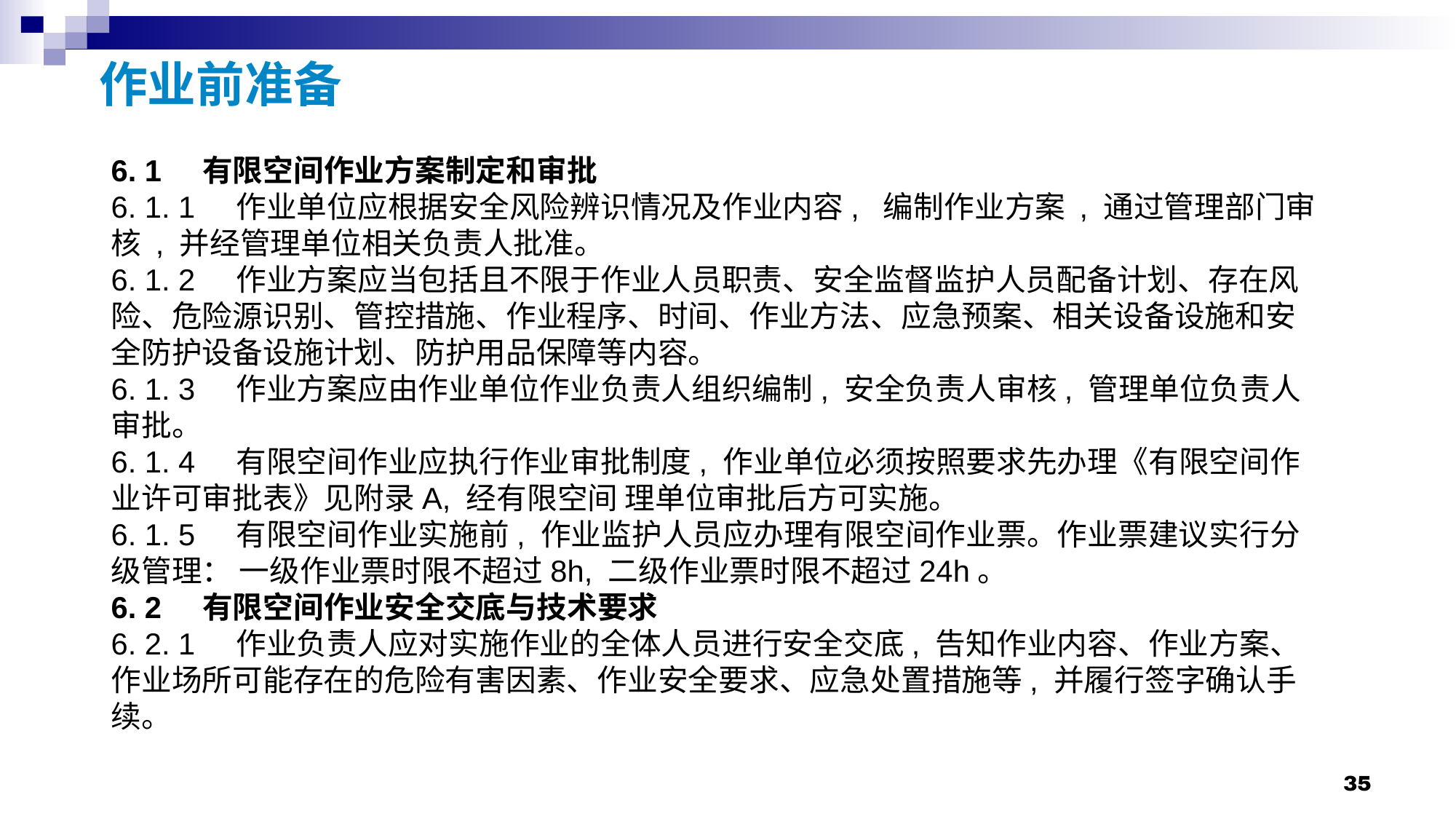

# 作业前准备
6. 1    有限空间作业方案制定和审批
6. 1. 1    作业单位应根据安全风险辨识情况及作业内容,  编制作业方案 , 通过管理部门审核 , 并经管理单位相关负责人批准。
6. 1. 2    作业方案应当包括且不限于作业人员职责、安全监督监护人员配备计划、存在风险、危险源识别、管控措施、作业程序、时间、作业方法、应急预案、相关设备设施和安全防护设备设施计划、防护用品保障等内容。
6. 1. 3    作业方案应由作业单位作业负责人组织编制, 安全负责人审核, 管理单位负责人审批。
6. 1. 4    有限空间作业应执行作业审批制度, 作业单位必须按照要求先办理《有限空间作业许可审批表》见附录A, 经有限空间 理单位审批后方可实施。
6. 1. 5    有限空间作业实施前, 作业监护人员应办理有限空间作业票。作业票建议实行分级管理： 一级作业票时限不超过8h, 二级作业票时限不超过24h。
6. 2    有限空间作业安全交底与技术要求
6. 2. 1    作业负责人应对实施作业的全体人员进行安全交底, 告知作业内容、作业方案、作业场所可能存在的危险有害因素、作业安全要求、应急处置措施等, 并履行签字确认手续。
35